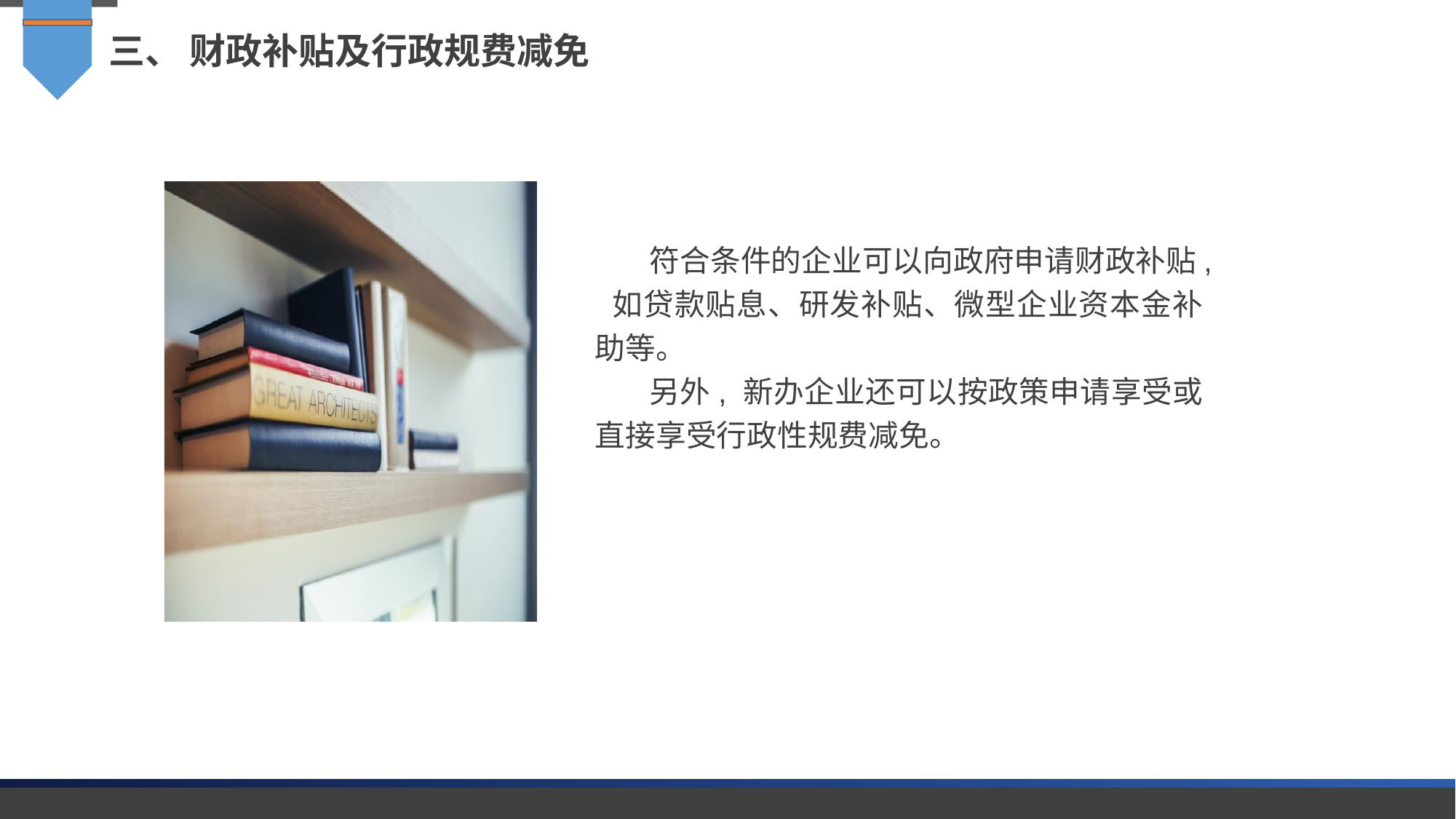

三、 财政补贴及行政规费减免

符合条件的企业可以向政府申请财政补贴, 如贷款贴息、研发补贴、微型企业资本金补助等。
另外, 新办企业还可以按政策申请享受或直接享受行政性规费减免。